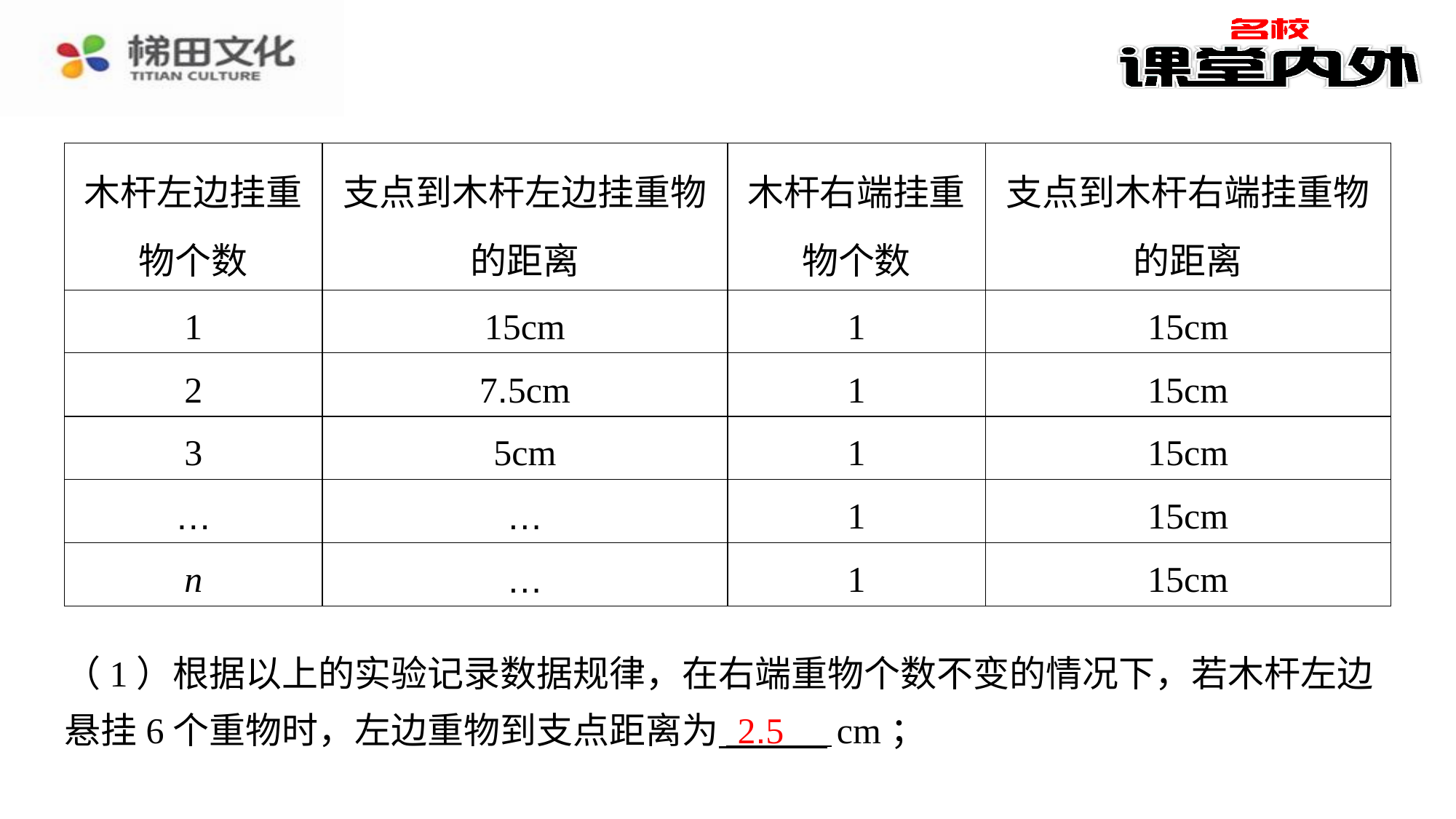

| 木杆左边挂重 物个数 | 支点到木杆左边挂重物 的距离 | 木杆右端挂重 物个数 | 支点到木杆右端挂重物 的距离 |
| --- | --- | --- | --- |
| 1 | 15cm | 1 | 15cm |
| 2 | 7.5cm | 1 | 15cm |
| 3 | 5cm | 1 | 15cm |
| … | … | 1 | 15cm |
| n | … | 1 | 15cm |
（1）根据以上的实验记录数据规律，在右端重物个数不变的情况下，若木杆左边
悬挂6个重物时，左边重物到支点距离为                 cm；
2.5